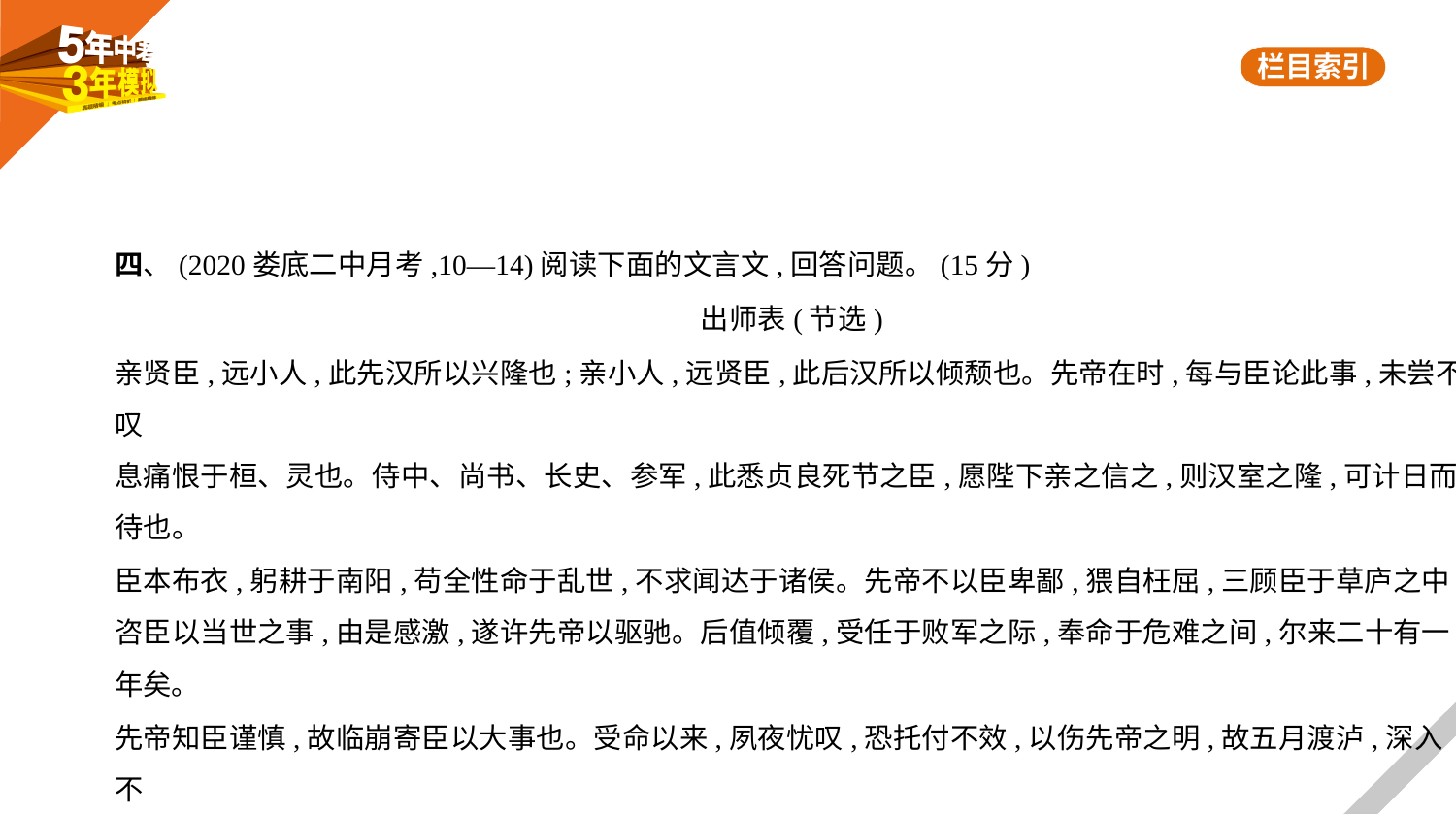

四、(2020娄底二中月考,10—14)阅读下面的文言文,回答问题。(15分)
出师表(节选)
亲贤臣,远小人,此先汉所以兴隆也;亲小人,远贤臣,此后汉所以倾颓也。先帝在时,每与臣论此事,未尝不叹
息痛恨于桓、灵也。侍中、尚书、长史、参军,此悉贞良死节之臣,愿陛下亲之信之,则汉室之隆,可计日而
待也。
臣本布衣,躬耕于南阳,苟全性命于乱世,不求闻达于诸侯。先帝不以臣卑鄙,猥自枉屈,三顾臣于草庐之中,
咨臣以当世之事,由是感激,遂许先帝以驱驰。后值倾覆,受任于败军之际,奉命于危难之间,尔来二十有一
年矣。
先帝知臣谨慎,故临崩寄臣以大事也。受命以来,夙夜忧叹,恐托付不效,以伤先帝之明,故五月渡泸,深入不
毛。今南方已定,兵甲已足,当奖率三军,北定中原,庶竭驽钝,攘除奸凶,兴复汉室,还于旧都。此臣所以报先